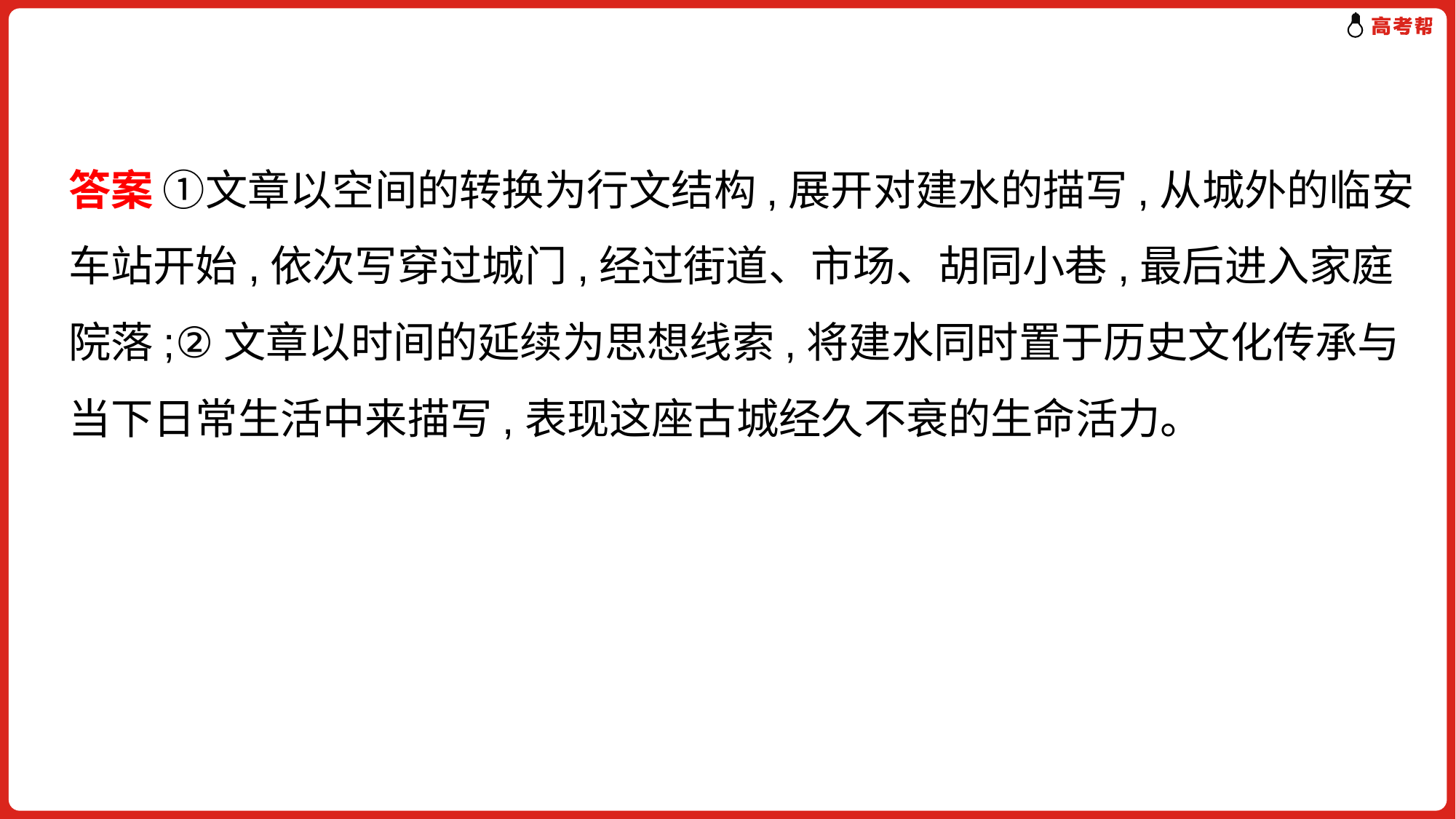

答案 ①文章以空间的转换为行文结构,展开对建水的描写,从城外的临安车站开始,依次写穿过城门,经过街道、市场、胡同小巷,最后进入家庭院落;②文章以时间的延续为思想线索,将建水同时置于历史文化传承与当下日常生活中来描写,表现这座古城经久不衰的生命活力。